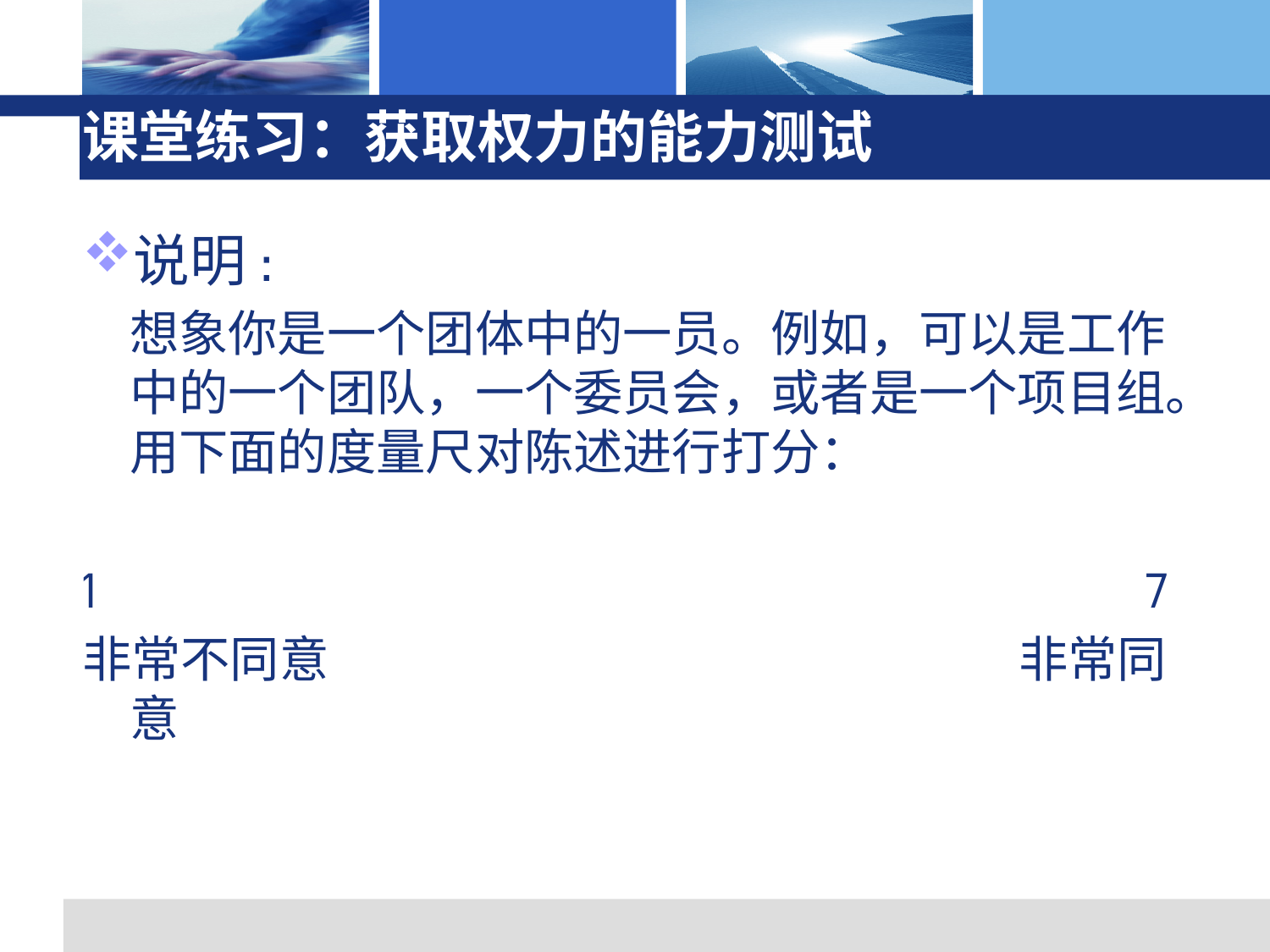

# 课堂练习：获取权力的能力测试
说明:
	想象你是一个团体中的一员。例如，可以是工作中的一个团队，一个委员会，或者是一个项目组。用下面的度量尺对陈述进行打分：

1									7
非常不同意						非常同意